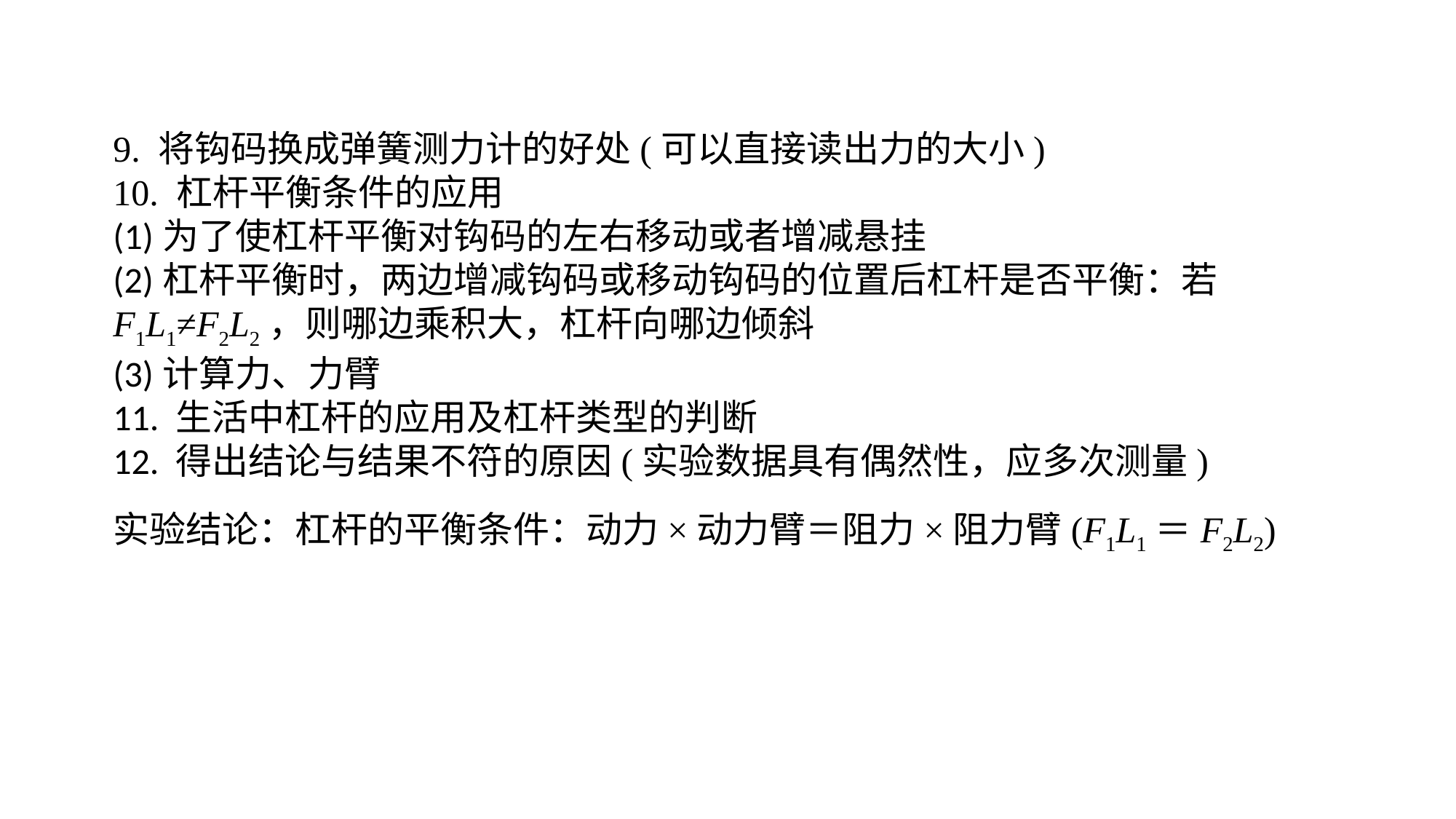

9. 将钩码换成弹簧测力计的好处(可以直接读出力的大小)10. 杠杆平衡条件的应用(1)为了使杠杆平衡对钩码的左右移动或者增减悬挂(2)杠杆平衡时，两边增减钩码或移动钩码的位置后杠杆是否平衡：若F1L1≠F2L2，则哪边乘积大，杠杆向哪边倾斜(3)计算力、力臂11. 生活中杠杆的应用及杠杆类型的判断12. 得出结论与结果不符的原因(实验数据具有偶然性，应多次测量)实验结论：杠杆的平衡条件：动力×动力臂＝阻力×阻力臂(F1L1＝F2L2)